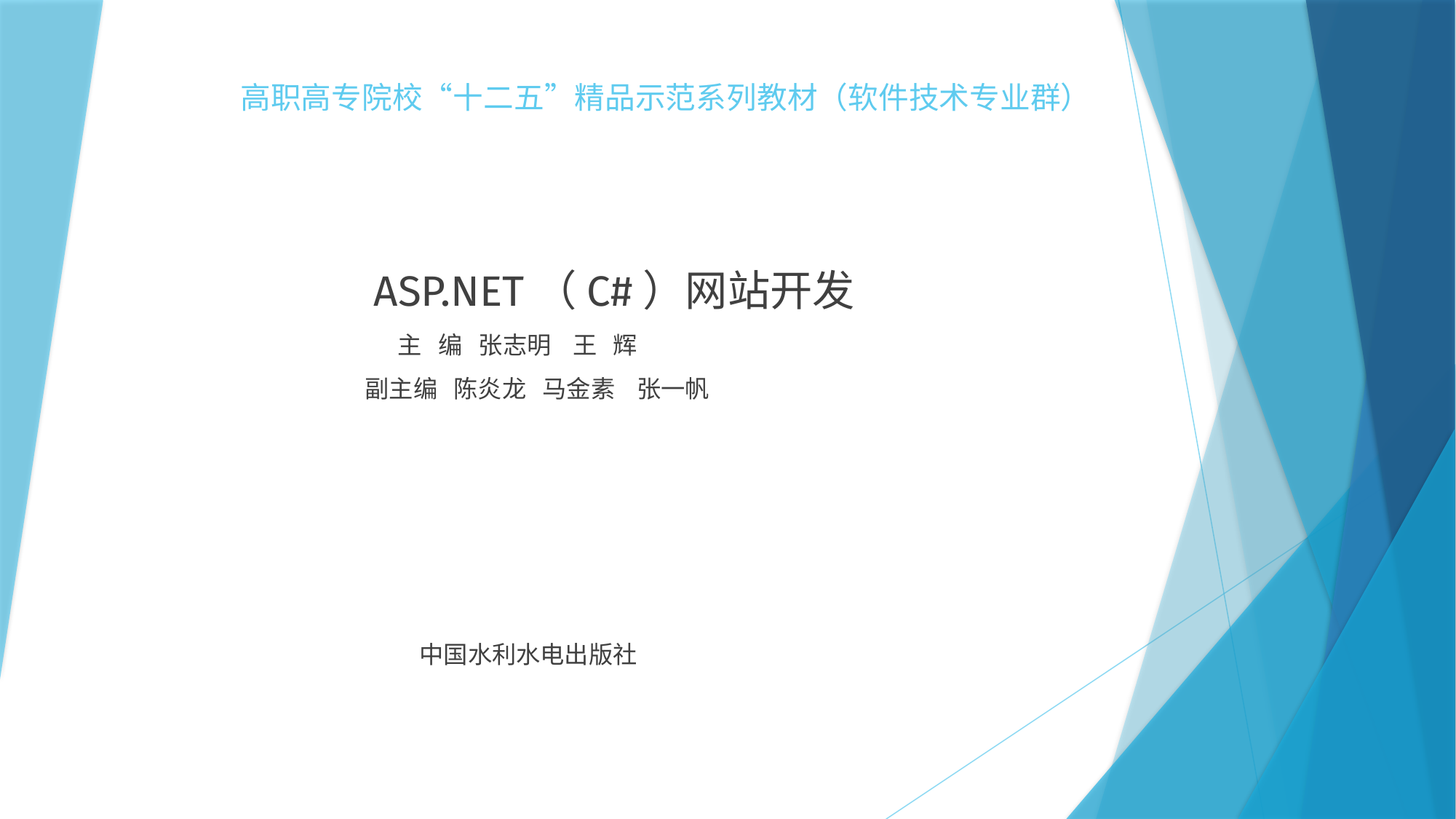

高职高专院校“十二五”精品示范系列教材（软件技术专业群）
                         ASP.NET（C#）网站开发
                                                       主   编   张志明    王   辉
                                                 副主编   陈炎龙   马金素    张一帆

                                                           中国水利水电出版社